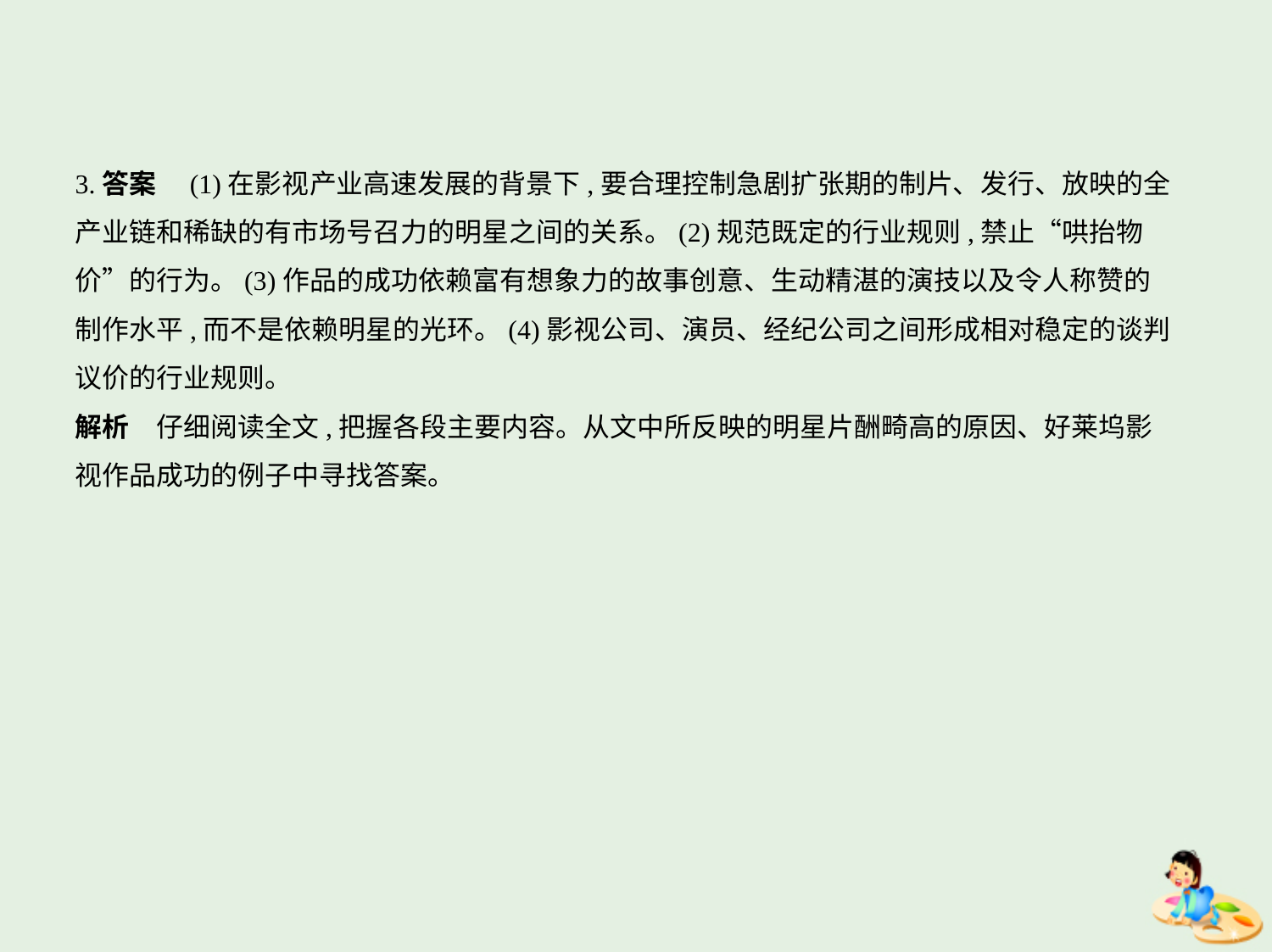

3.答案　(1)在影视产业高速发展的背景下,要合理控制急剧扩张期的制片、发行、放映的全
产业链和稀缺的有市场号召力的明星之间的关系。(2)规范既定的行业规则,禁止“哄抬物
价”的行为。(3)作品的成功依赖富有想象力的故事创意、生动精湛的演技以及令人称赞的
制作水平,而不是依赖明星的光环。(4)影视公司、演员、经纪公司之间形成相对稳定的谈判
议价的行业规则。
解析　仔细阅读全文,把握各段主要内容。从文中所反映的明星片酬畸高的原因、好莱坞影
视作品成功的例子中寻找答案。